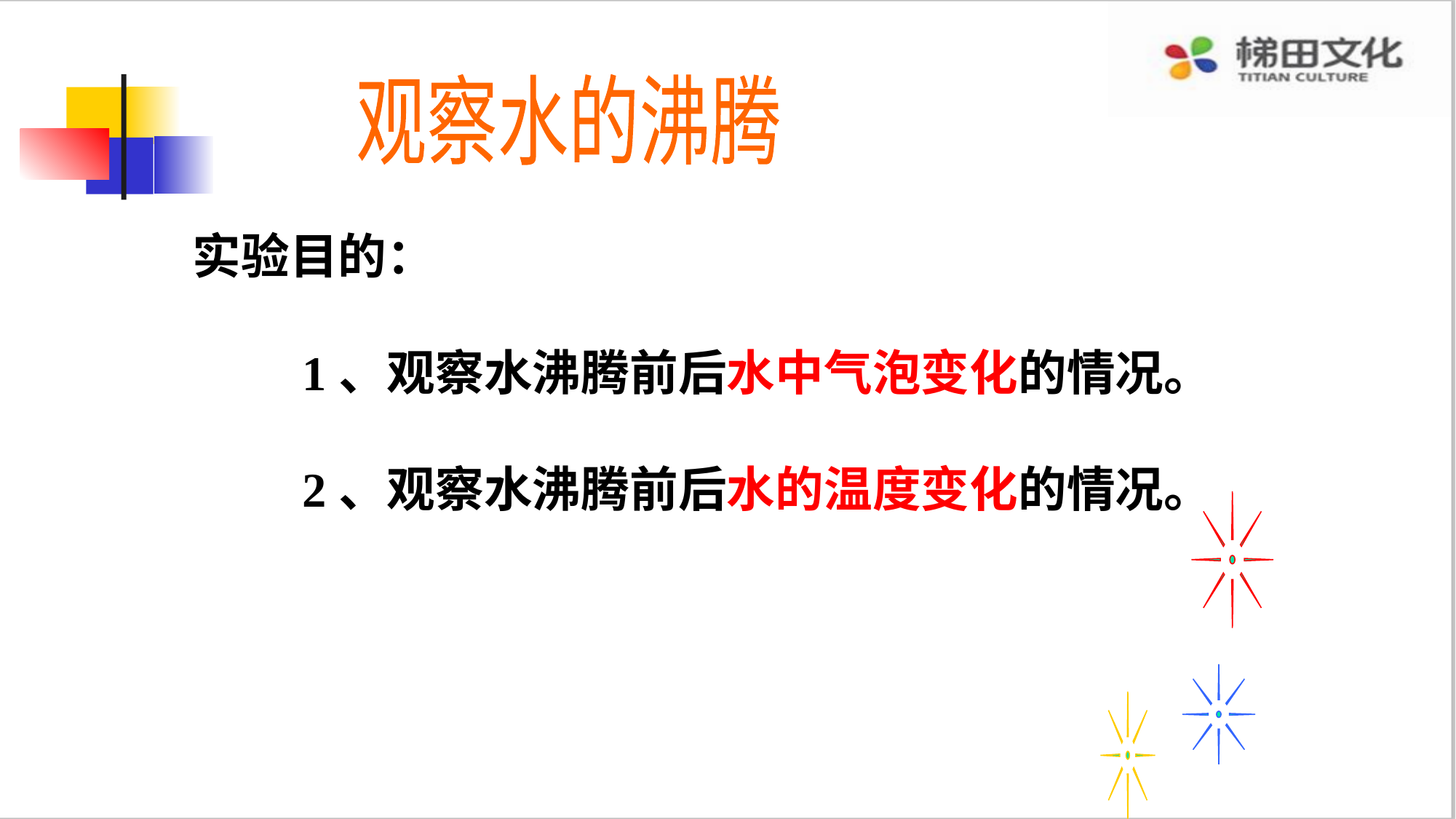

观察水的沸腾

实验目的：

         1、观察水沸腾前后水中气泡变化的情况。

         2、观察水沸腾前后水的温度变化的情况。